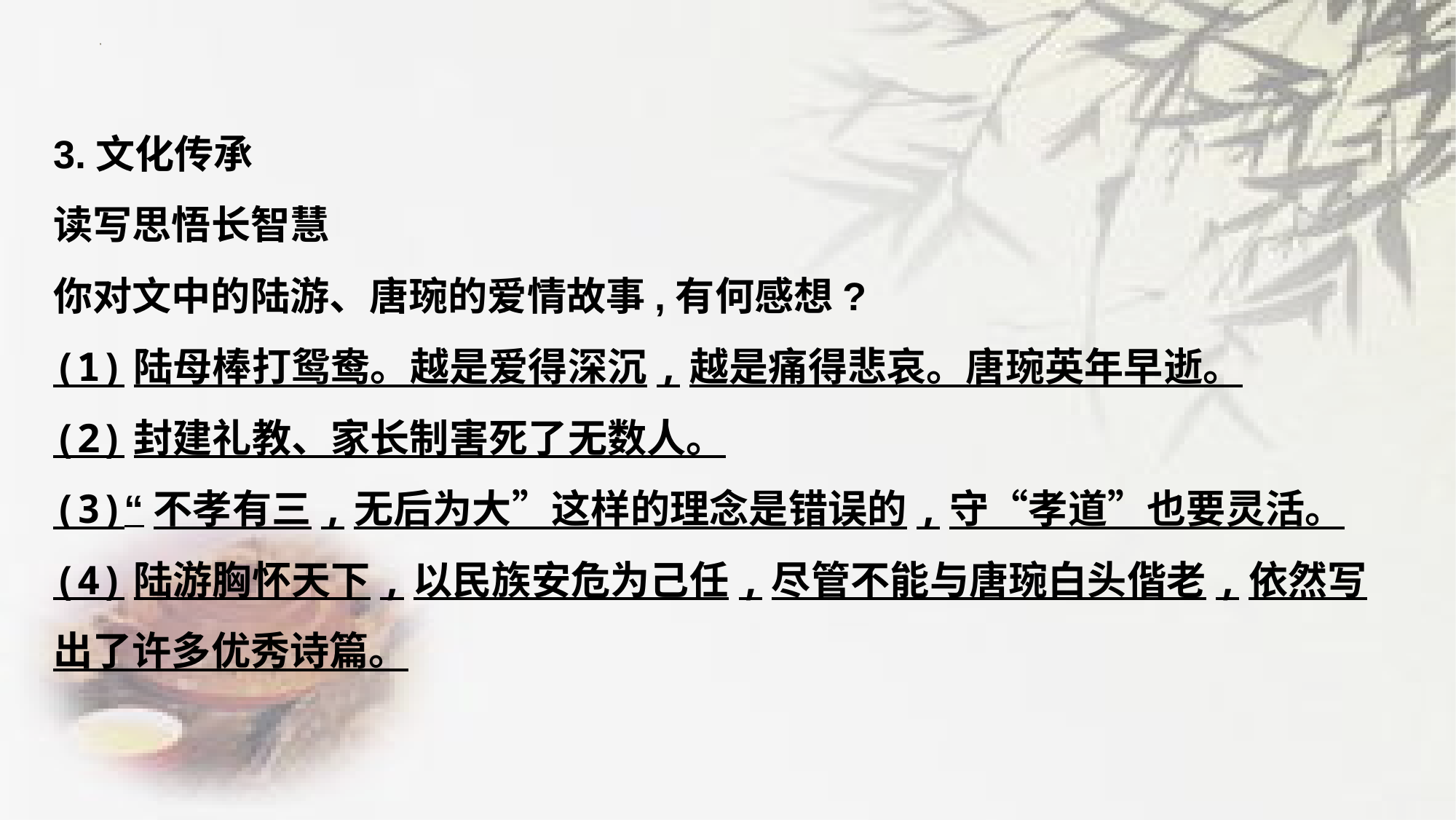

3.文化传承
读写思悟长智慧
你对文中的陆游、唐琬的爱情故事,有何感想?
(1)陆母棒打鸳鸯。越是爱得深沉,越是痛得悲哀。唐琬英年早逝。
(2)封建礼教、家长制害死了无数人。
(3)“不孝有三,无后为大”这样的理念是错误的,守“孝道”也要灵活。
(4)陆游胸怀天下,以民族安危为己任,尽管不能与唐琬白头偕老,依然写出了许多优秀诗篇。